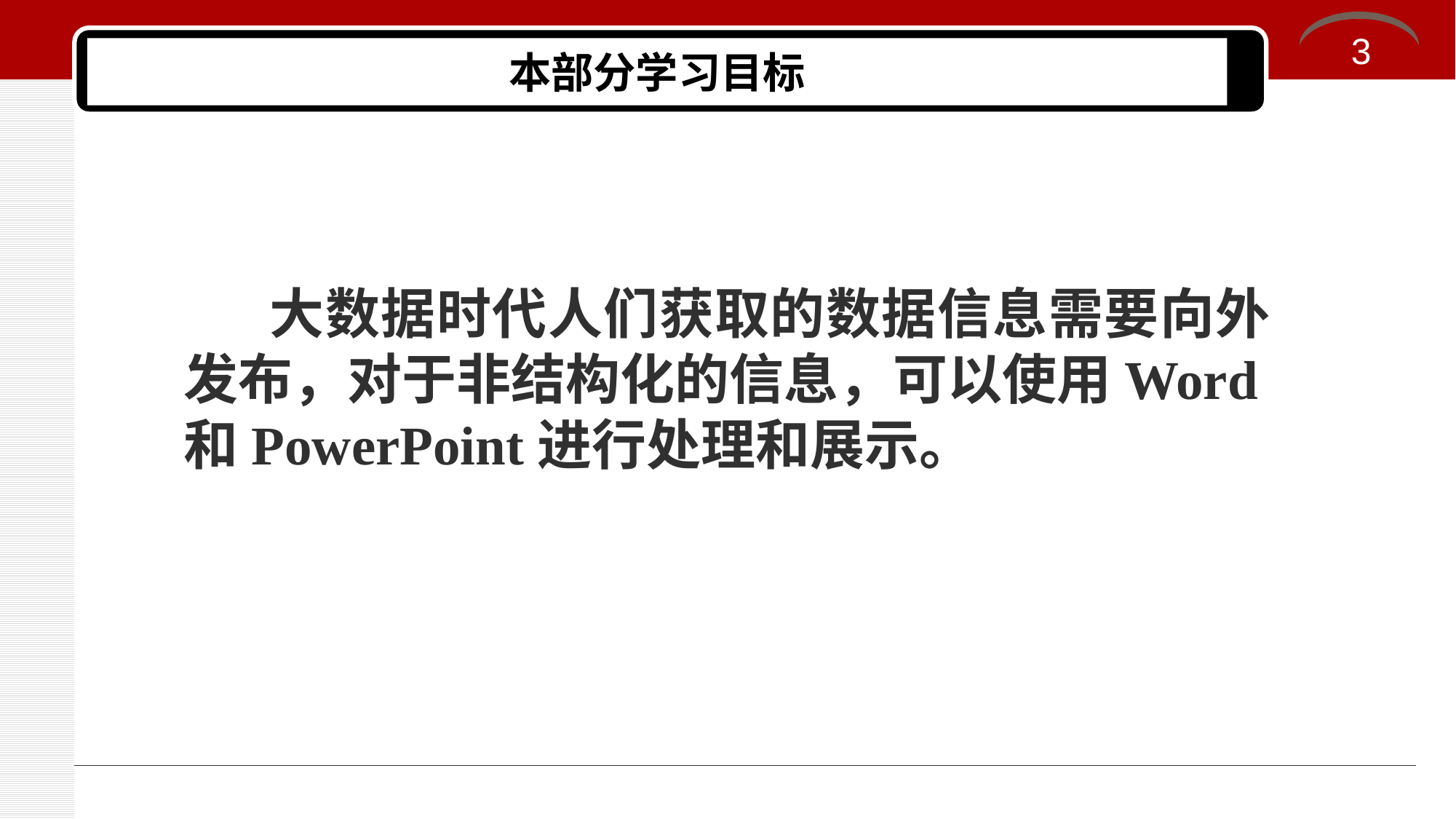

3
# 本部分学习目标
大数据时代人们获取的数据信息需要向外发布，对于非结构化的信息，可以使用Word和PowerPoint进行处理和展示。